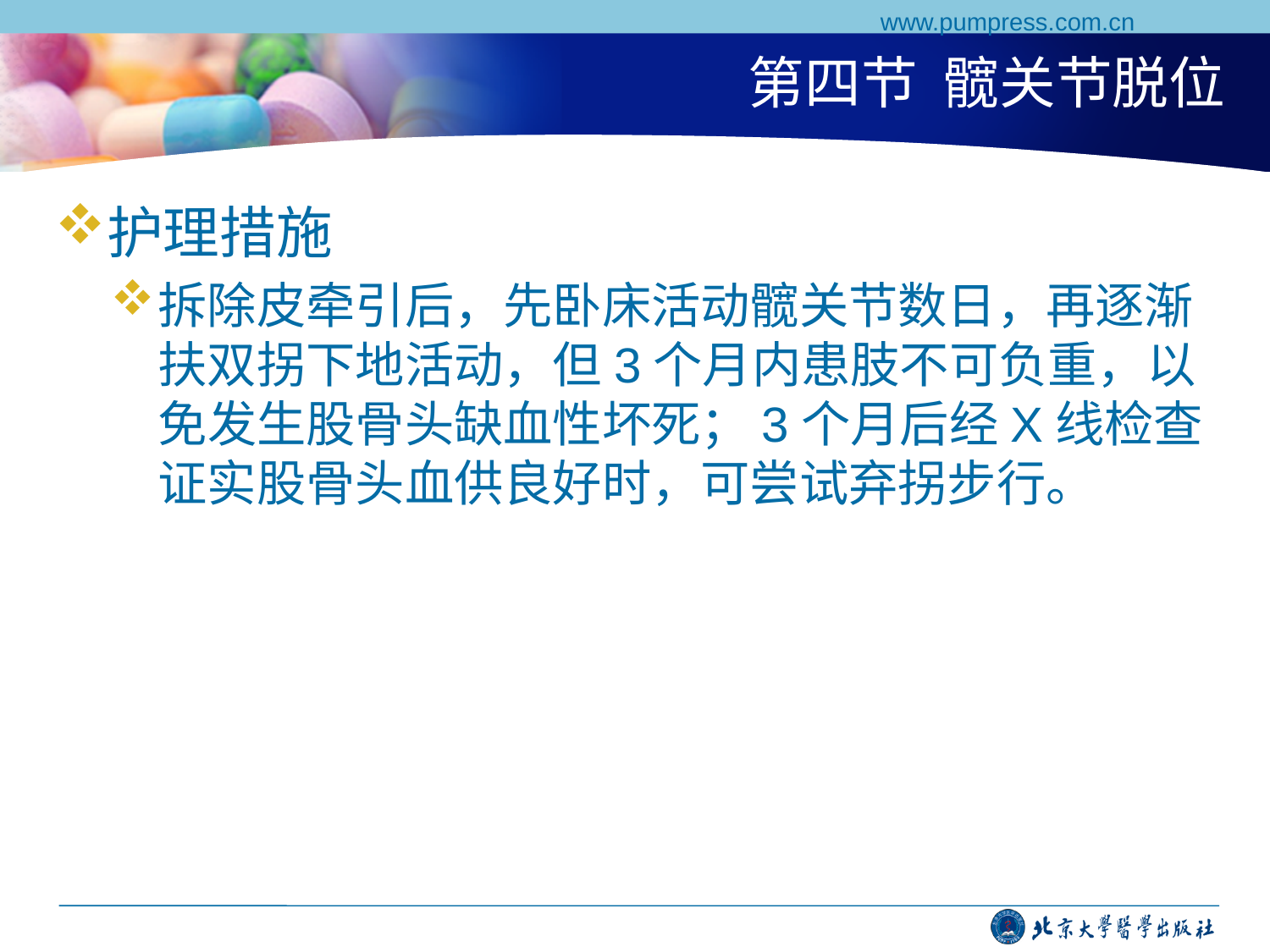

www.pumpress.com.cn
# 第四节  髋关节脱位
护理措施
拆除皮牵引后，先卧床活动髋关节数日，再逐渐扶双拐下地活动，但3个月内患肢不可负重，以免发生股骨头缺血性坏死；3个月后经X线检查证实股骨头血供良好时，可尝试弃拐步行。